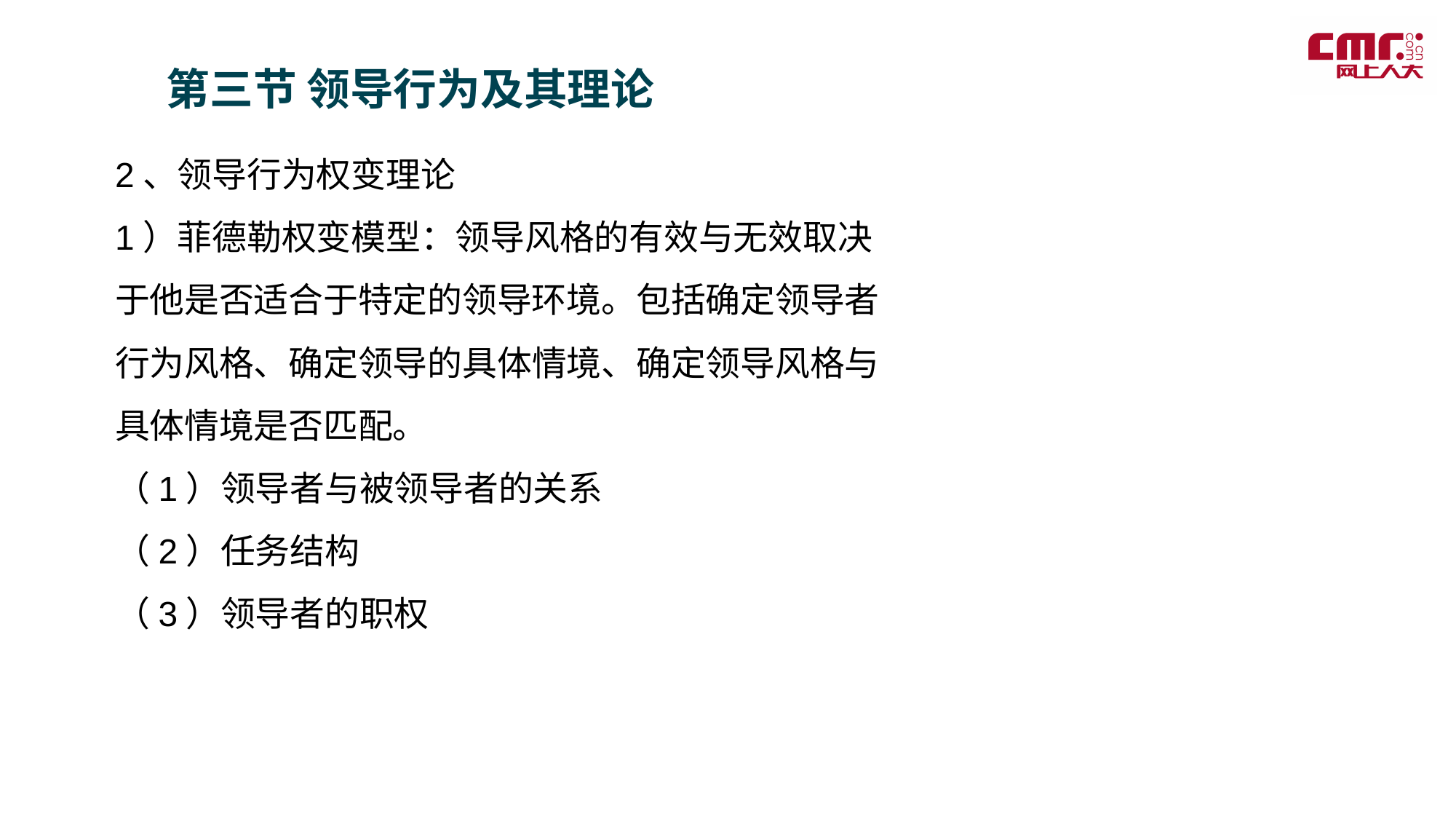

第三节 领导行为及其理论
2、领导行为权变理论
1）菲德勒权变模型：领导风格的有效与无效取决于他是否适合于特定的领导环境。包括确定领导者行为风格、确定领导的具体情境、确定领导风格与具体情境是否匹配。
（1）领导者与被领导者的关系
（2）任务结构
（3）领导者的职权